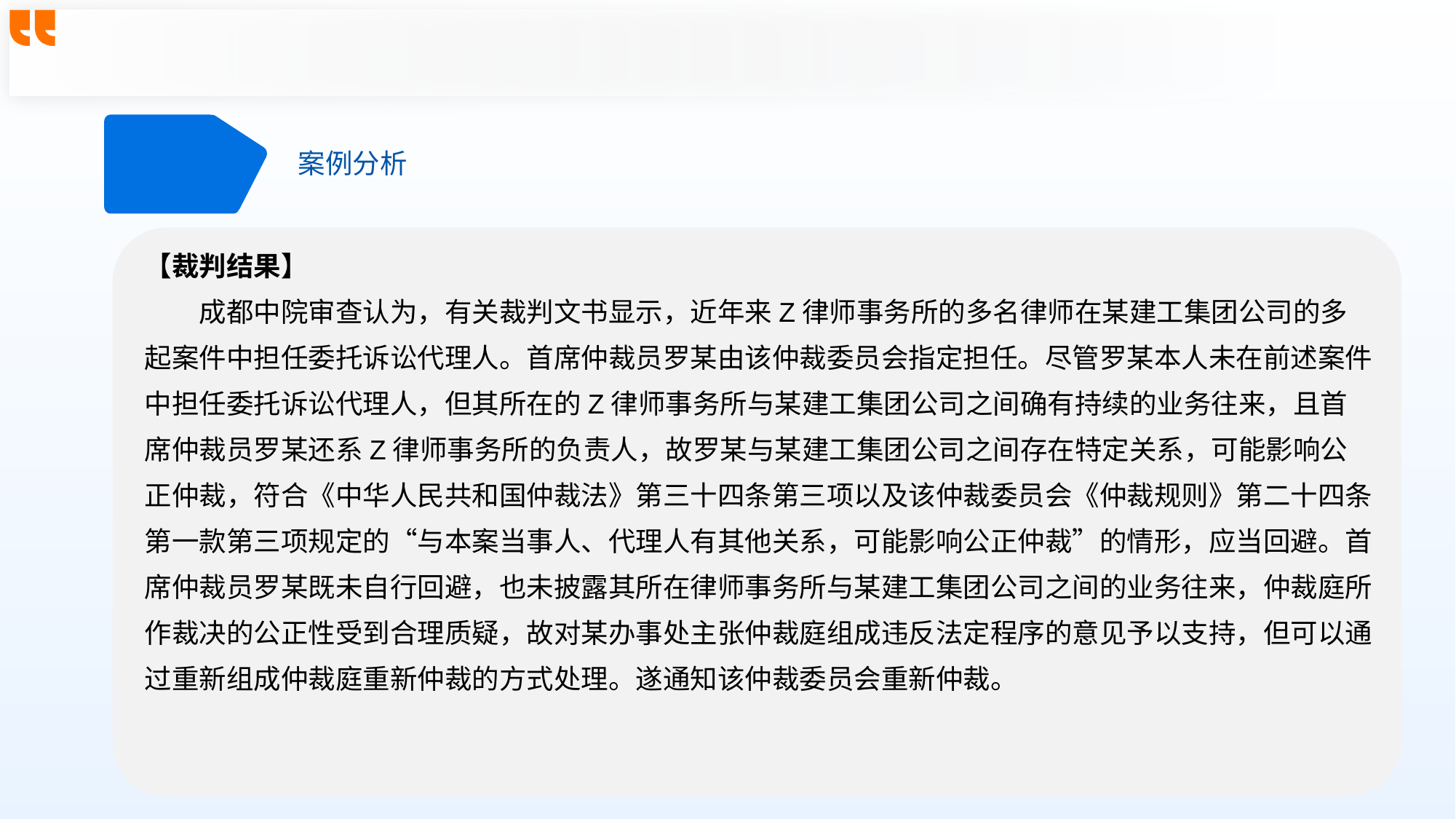

案例分析

【裁判结果】
　　成都中院审查认为，有关裁判文书显示，近年来Z律师事务所的多名律师在某建工集团公司的多起案件中担任委托诉讼代理人。首席仲裁员罗某由该仲裁委员会指定担任。尽管罗某本人未在前述案件中担任委托诉讼代理人，但其所在的Z律师事务所与某建工集团公司之间确有持续的业务往来，且首席仲裁员罗某还系Z律师事务所的负责人，故罗某与某建工集团公司之间存在特定关系，可能影响公正仲裁，符合《中华人民共和国仲裁法》第三十四条第三项以及该仲裁委员会《仲裁规则》第二十四条第一款第三项规定的“与本案当事人、代理人有其他关系，可能影响公正仲裁”的情形，应当回避。首席仲裁员罗某既未自行回避，也未披露其所在律师事务所与某建工集团公司之间的业务往来，仲裁庭所作裁决的公正性受到合理质疑，故对某办事处主张仲裁庭组成违反法定程序的意见予以支持，但可以通过重新组成仲裁庭重新仲裁的方式处理。遂通知该仲裁委员会重新仲裁。